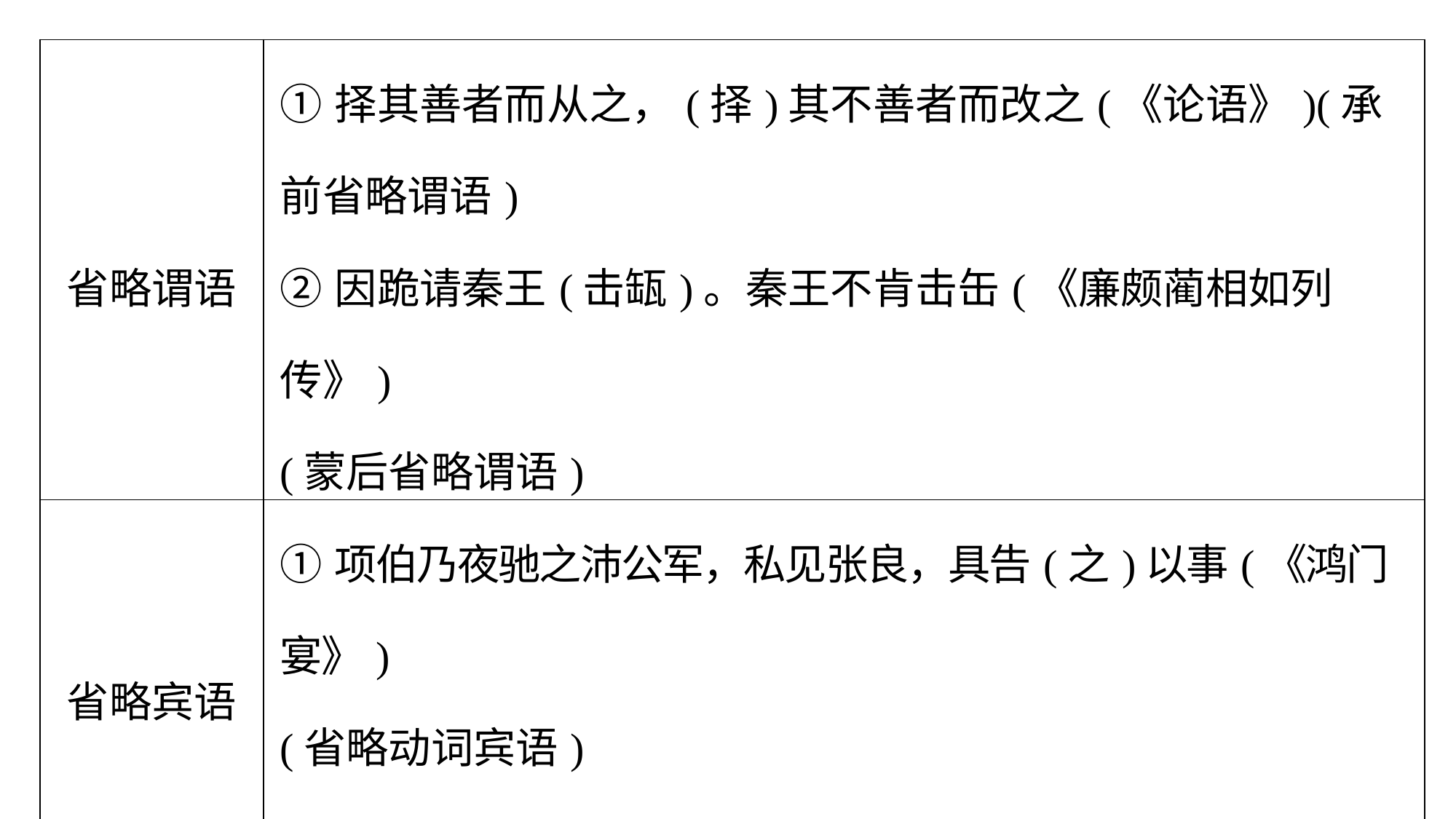

| 省略谓语 | ①择其善者而从之，(择)其不善者而改之(《论语》)(承前省略谓语) ②因跪请秦王(击缻)。秦王不肯击缶(《廉颇蔺相如列传》) (蒙后省略谓语) |
| --- | --- |
| 省略宾语 | ①项伯乃夜驰之沛公军，私见张良，具告(之)以事(《鸿门宴》) (省略动词宾语) ②竖子不足与(之)谋(《鸿门宴》)(省略介词宾语) |
| 省略介词 | 列坐(于)其次(《兰亭集序》) |
| 省略兼语 | 使(之)快弹数曲(《琵琶行》) |